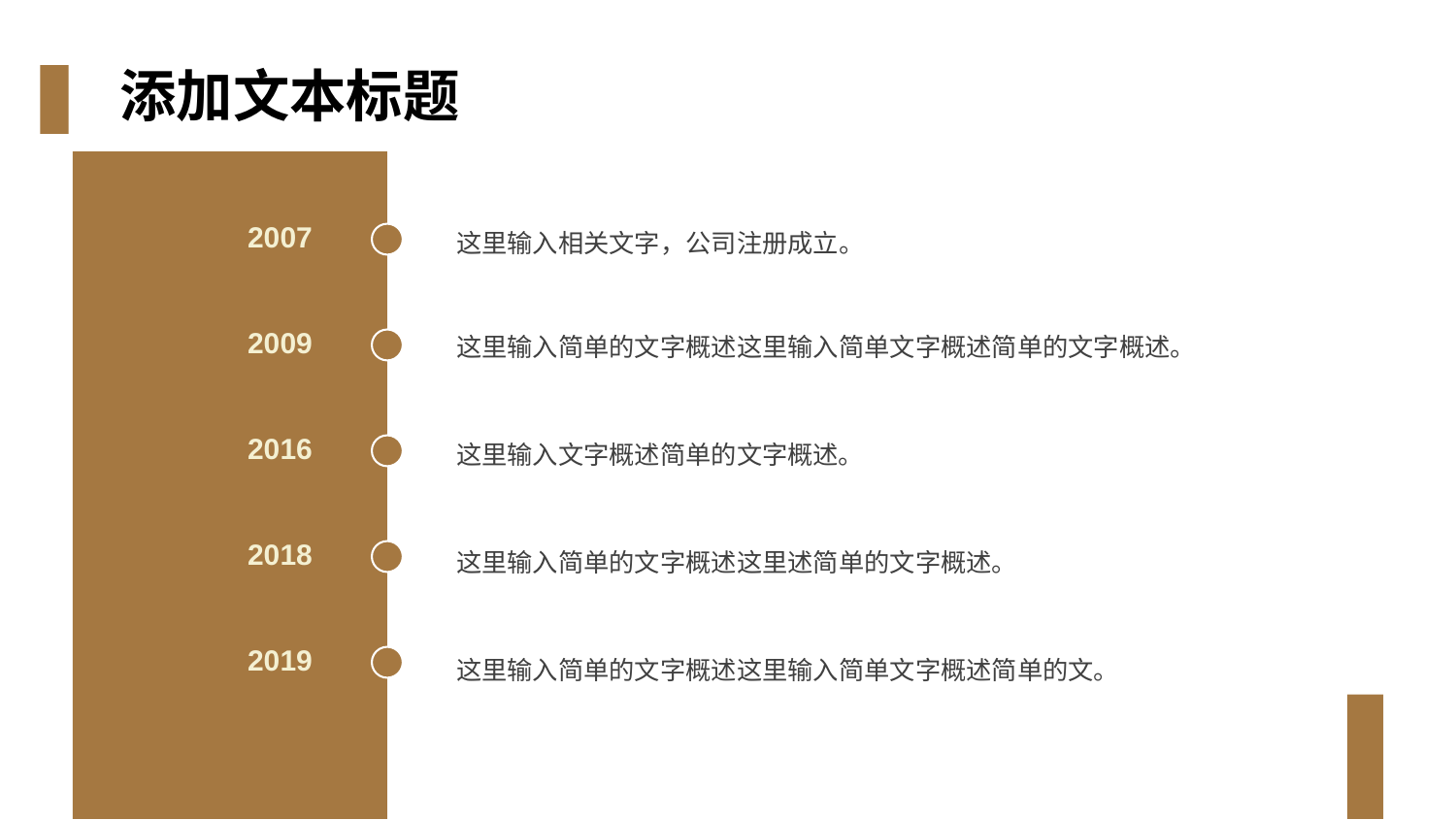

添加文本标题

这里输入相关文字，公司注册成立。
2007

这里输入简单的文字概述这里输入简单文字概述简单的文字概述。
2009

这里输入文字概述简单的文字概述。
2016

这里输入简单的文字概述这里述简单的文字概述。
2018

这里输入简单的文字概述这里输入简单文字概述简单的文。
2019